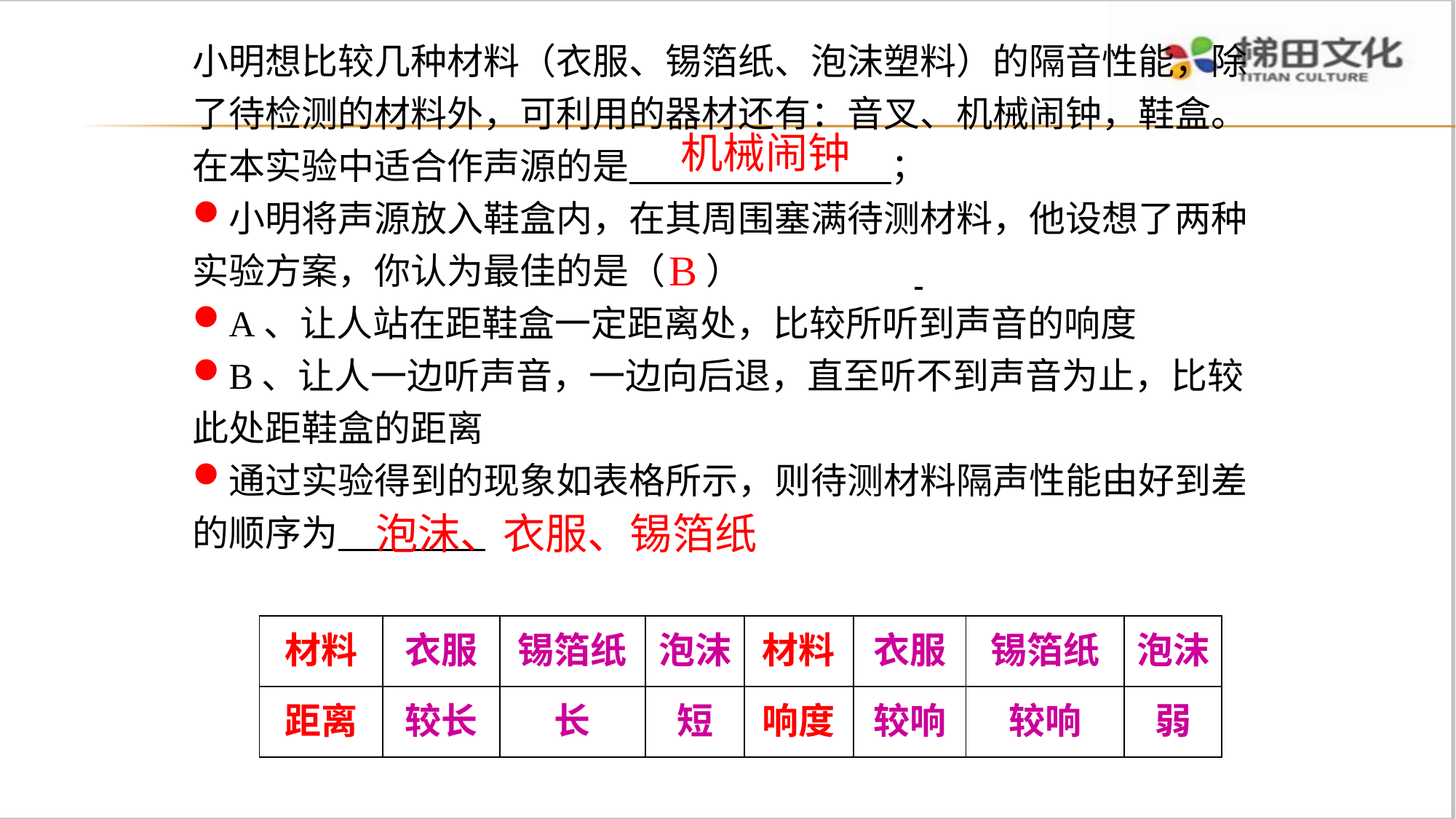

小明想比较几种材料（衣服、锡箔纸、泡沫塑料）的隔音性能，除了待检测的材料外，可利用的器材还有：音叉、机械闹钟，鞋盒。在本实验中适合作声源的是                                ；
小明将声源放入鞋盒内，在其周围塞满待测材料，他设想了两种实验方案，你认为最佳的是（     ）
A、让人站在距鞋盒一定距离处，比较所听到声音的响度
B、让人一边听声音，一边向后退，直至听不到声音为止，比较此处距鞋盒的距离
通过实验得到的现象如表格所示，则待测材料隔声性能由好到差的顺序为
机械闹钟
B
泡沫、衣服、锡箔纸
| 材料 | 衣服 | 锡箔纸 | 泡沫 | 材料 | 衣服 | 锡箔纸 | 泡沫 |
| --- | --- | --- | --- | --- | --- | --- | --- |
| 距离 | 较长 | 长 | 短 | 响度 | 较响 | 较响 | 弱 |